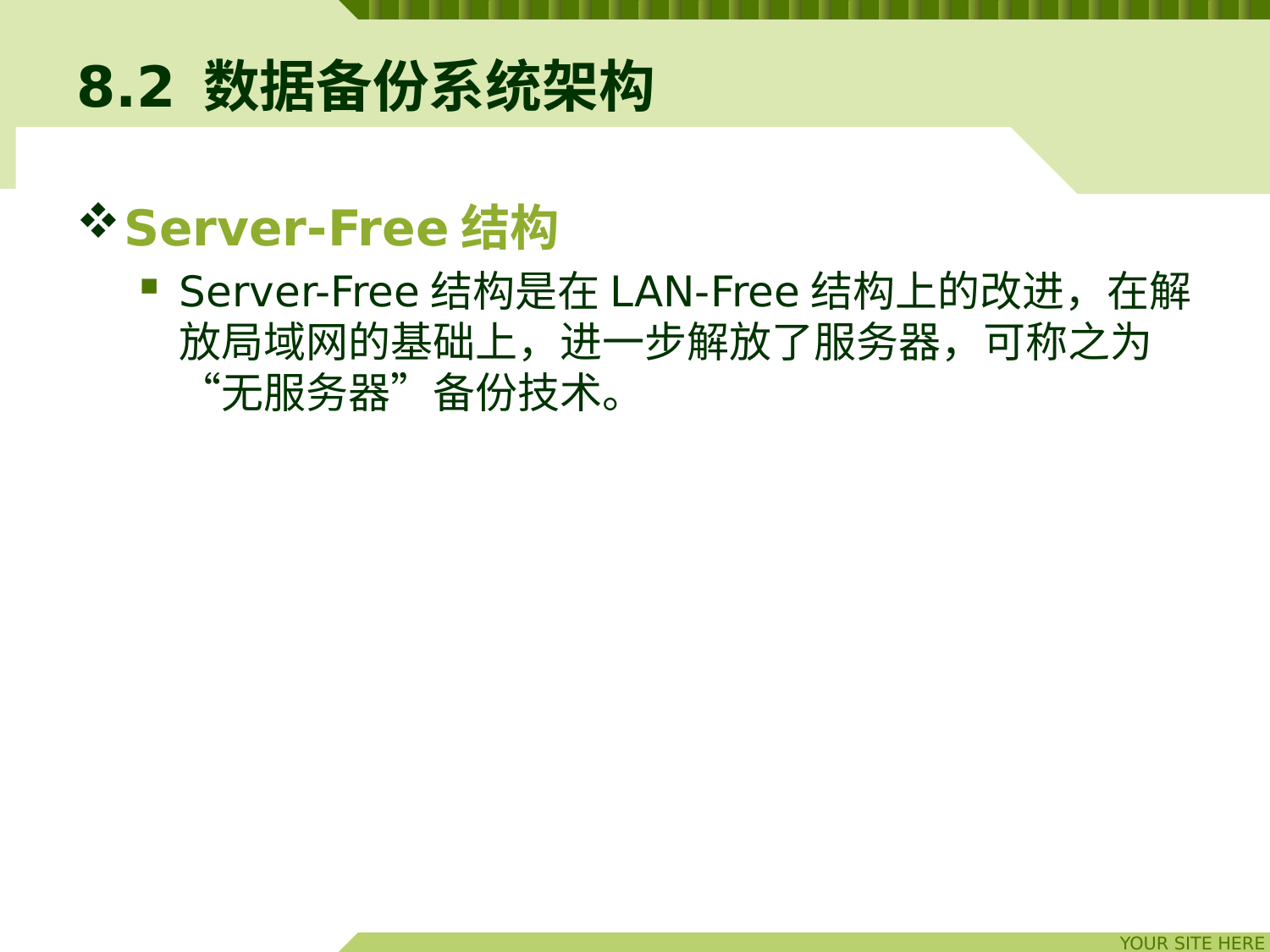

# 8.2	数据备份系统架构
Server-Free结构
Server-Free结构是在LAN-Free结构上的改进，在解放局域网的基础上，进一步解放了服务器，可称之为“无服务器”备份技术。